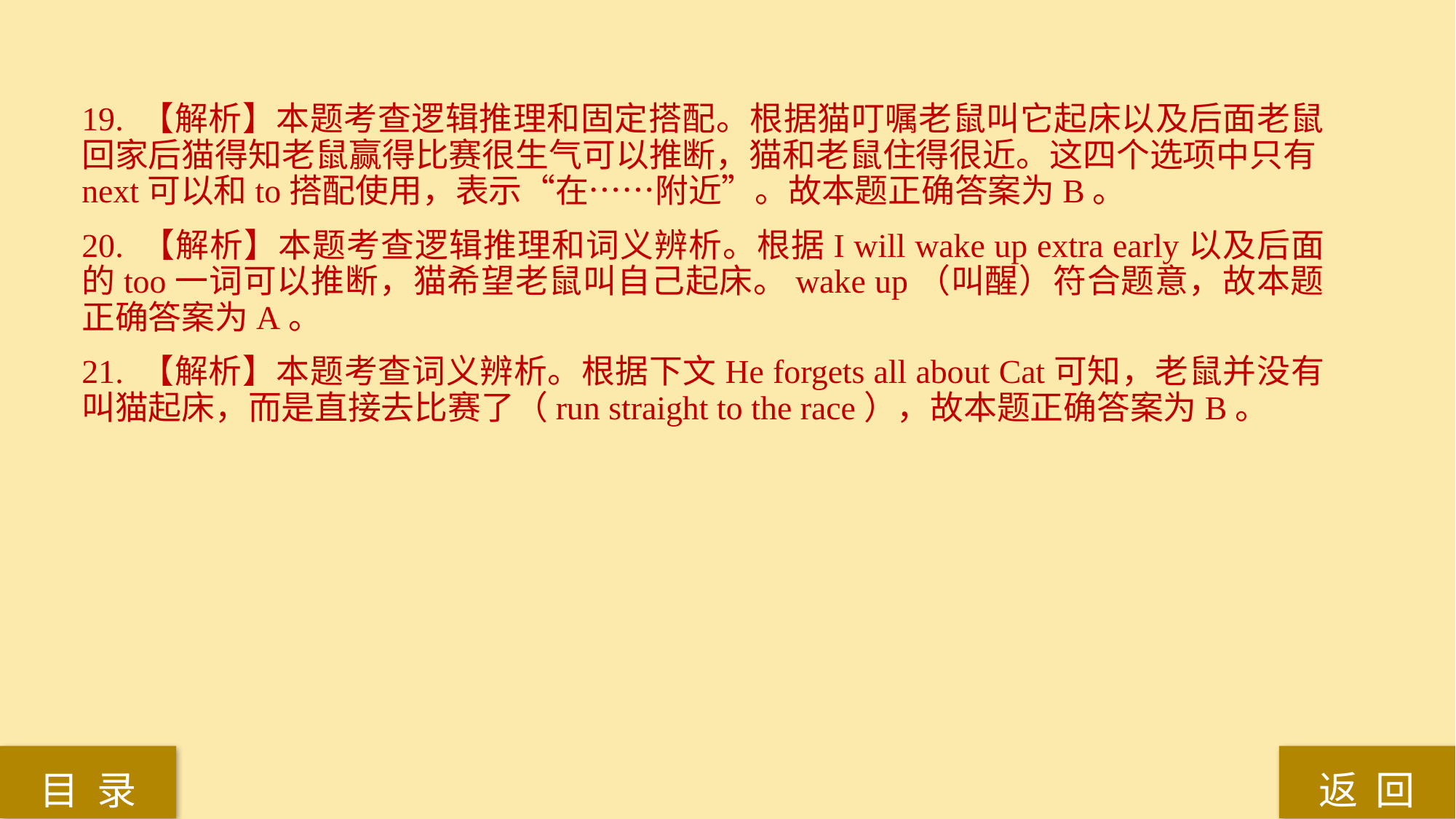

19. 【解析】本题考查逻辑推理和固定搭配。根据猫叮嘱老鼠叫它起床以及后面老鼠回家后猫得知老鼠赢得比赛很生气可以推断，猫和老鼠住得很近。这四个选项中只有next可以和to搭配使用，表示“在……附近”。故本题正确答案为B。
20. 【解析】本题考查逻辑推理和词义辨析。根据I will wake up extra early以及后面的too一词可以推断，猫希望老鼠叫自己起床。wake up（叫醒）符合题意，故本题正确答案为A。
21. 【解析】本题考查词义辨析。根据下文He forgets all about Cat可知，老鼠并没有叫猫起床，而是直接去比赛了（run straight to the race），故本题正确答案为B。
返  回